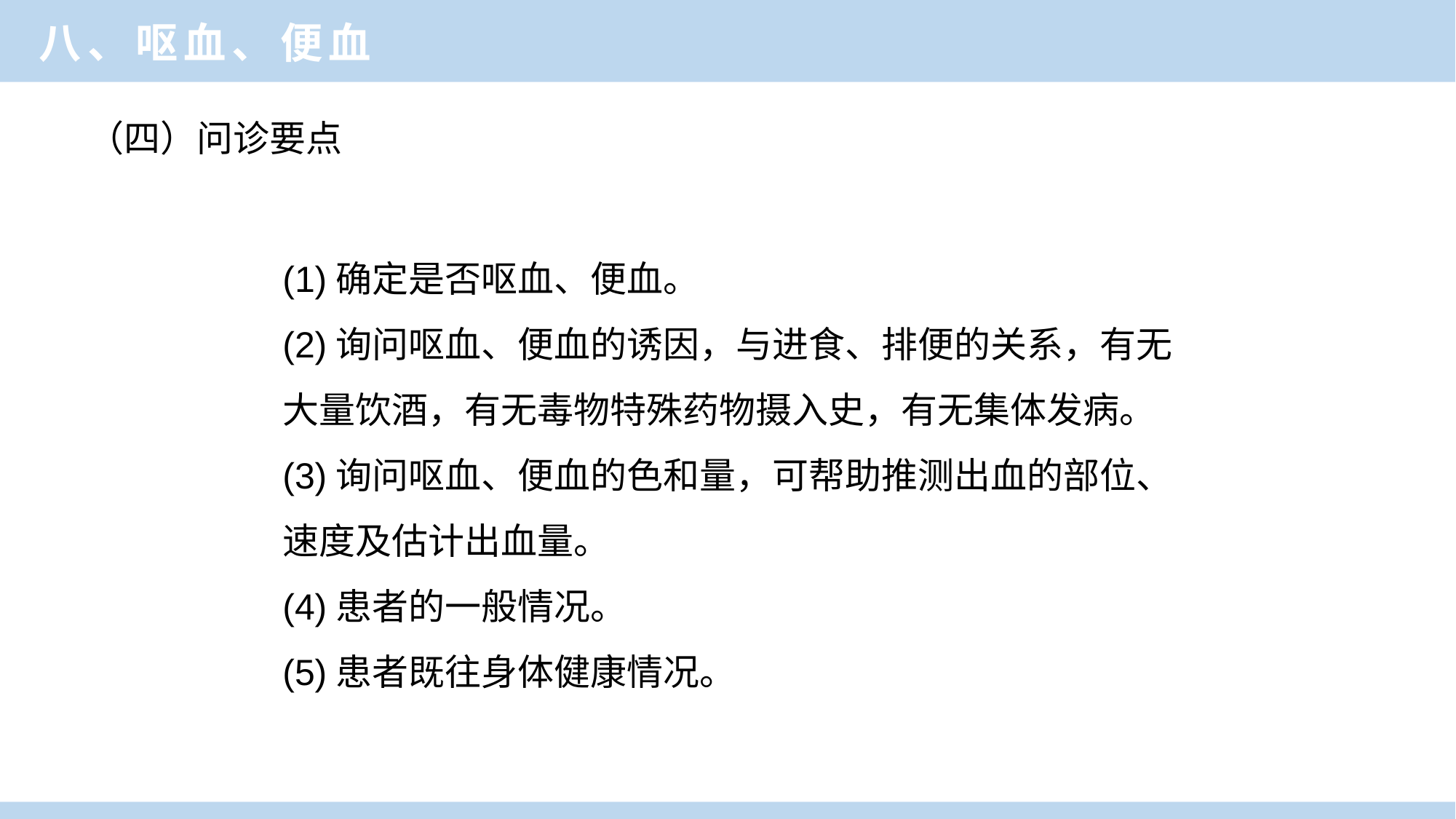

八、呕血、便血
（四）问诊要点
(1)确定是否呕血、便血。
(2)询问呕血、便血的诱因，与进食、排便的关系，有无大量饮酒，有无毒物特殊药物摄入史，有无集体发病。
(3)询问呕血、便血的色和量，可帮助推测出血的部位、速度及估计出血量。
(4)患者的一般情况。
(5)患者既往身体健康情况。